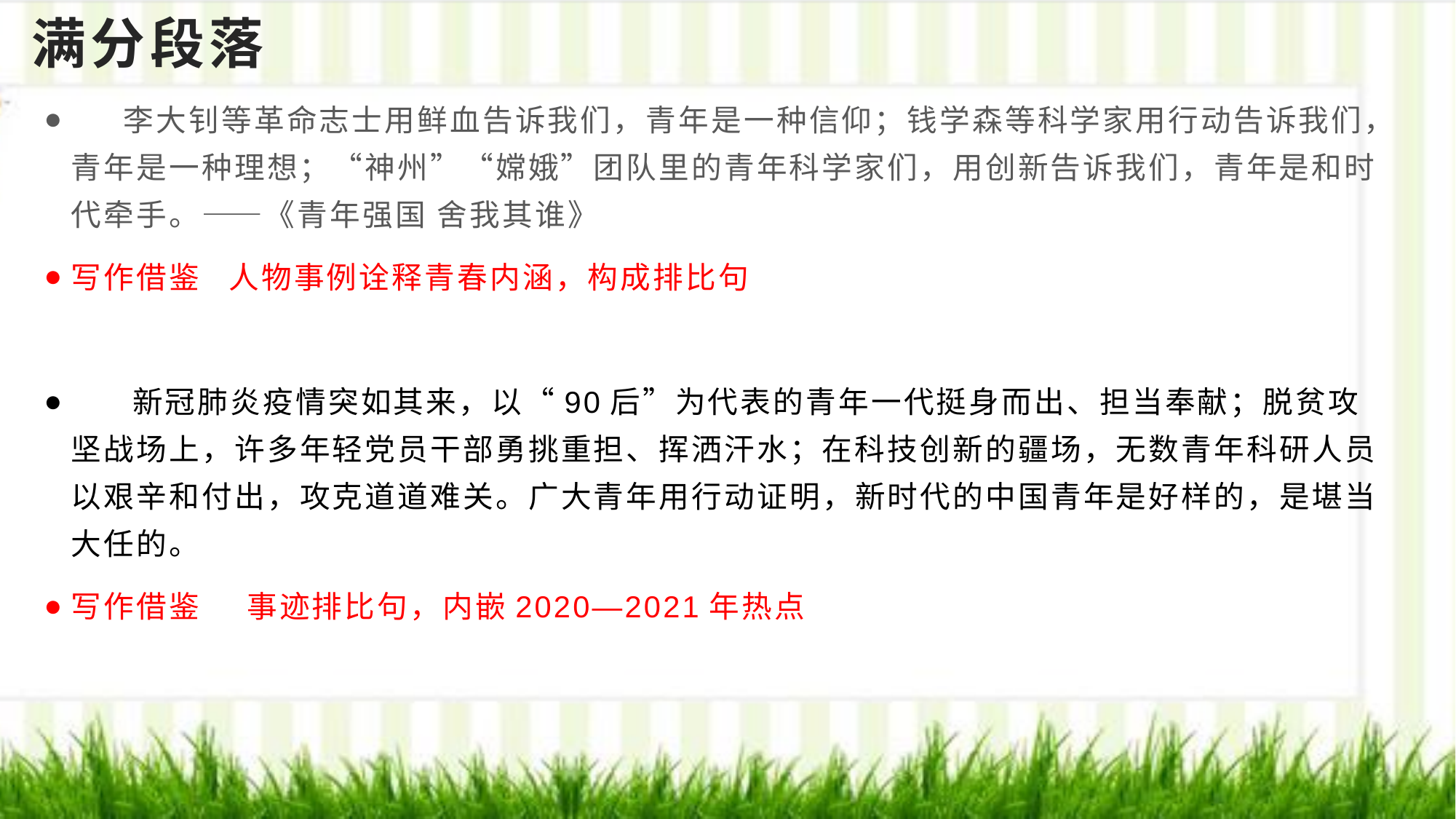

# 满分段落
     李大钊等革命志士用鲜血告诉我们，青年是一种信仰；钱学森等科学家用行动告诉我们，青年是一种理想；“神州”“嫦娥”团队里的青年科学家们，用创新告诉我们，青年是和时代牵手。——《青年强国 舍我其谁》
写作借鉴   人物事例诠释青春内涵，构成排比句

      新冠肺炎疫情突如其来，以“90后”为代表的青年一代挺身而出、担当奉献；脱贫攻坚战场上，许多年轻党员干部勇挑重担、挥洒汗水；在科技创新的疆场，无数青年科研人员以艰辛和付出，攻克道道难关。广大青年用行动证明，新时代的中国青年是好样的，是堪当大任的。
写作借鉴     事迹排比句，内嵌2020—2021年热点